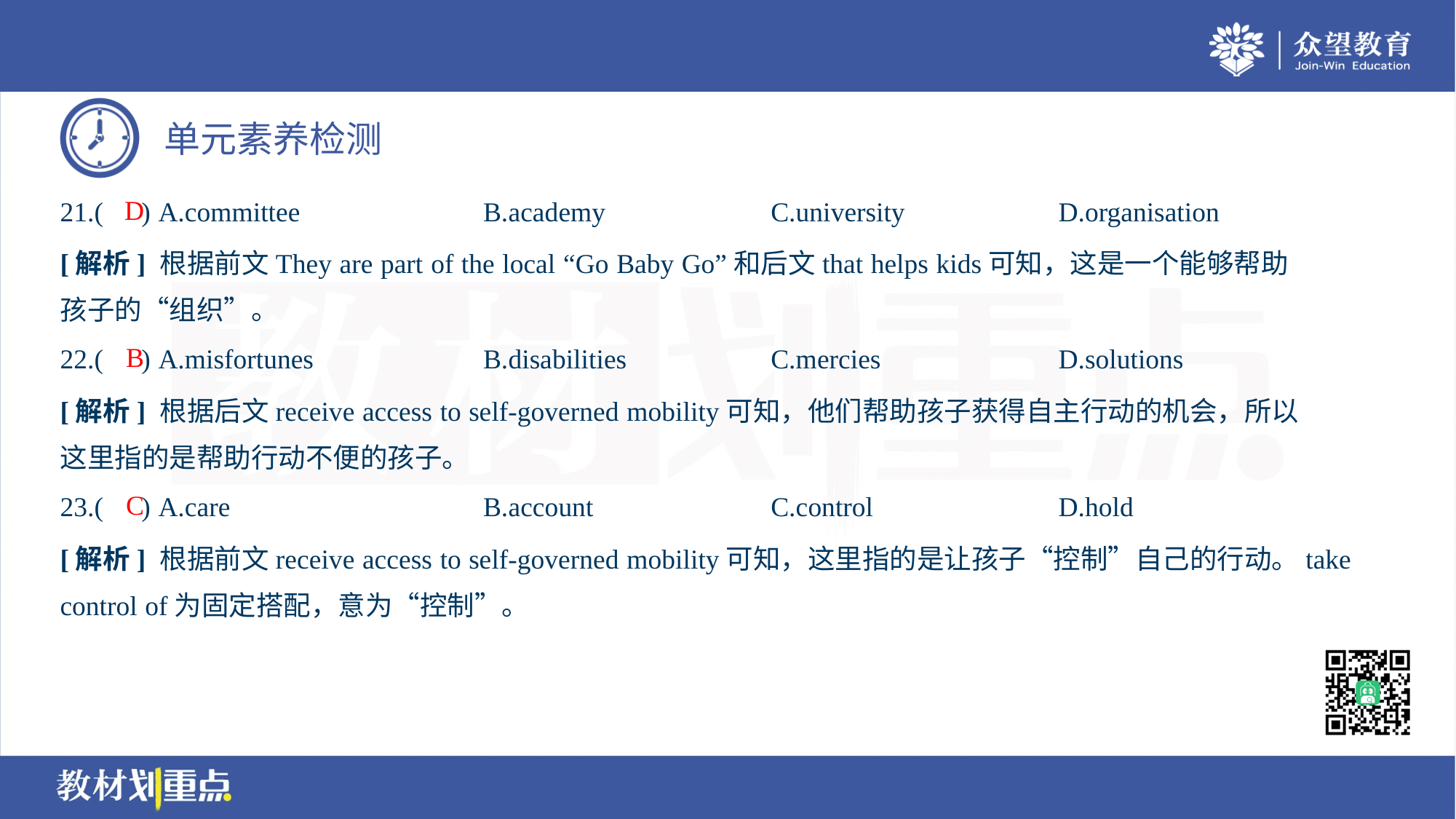

D
21.(     ) A.committee	B.academy	C.university	D.organisation
[解析] 根据前文They are part of the local “Go Baby Go”和后文that helps kids可知，这是一个能够帮助
孩子的“组织”。
B
22.(     ) A.misfortunes	B.disabilities	C.mercies	D.solutions
[解析] 根据后文receive access to self-governed mobility可知，他们帮助孩子获得自主行动的机会，所以
这里指的是帮助行动不便的孩子。
C
23.(     ) A.care	B.account	C.control	D.hold
[解析] 根据前文receive access to self-governed mobility可知，这里指的是让孩子“控制”自己的行动。take
control of为固定搭配，意为“控制”。